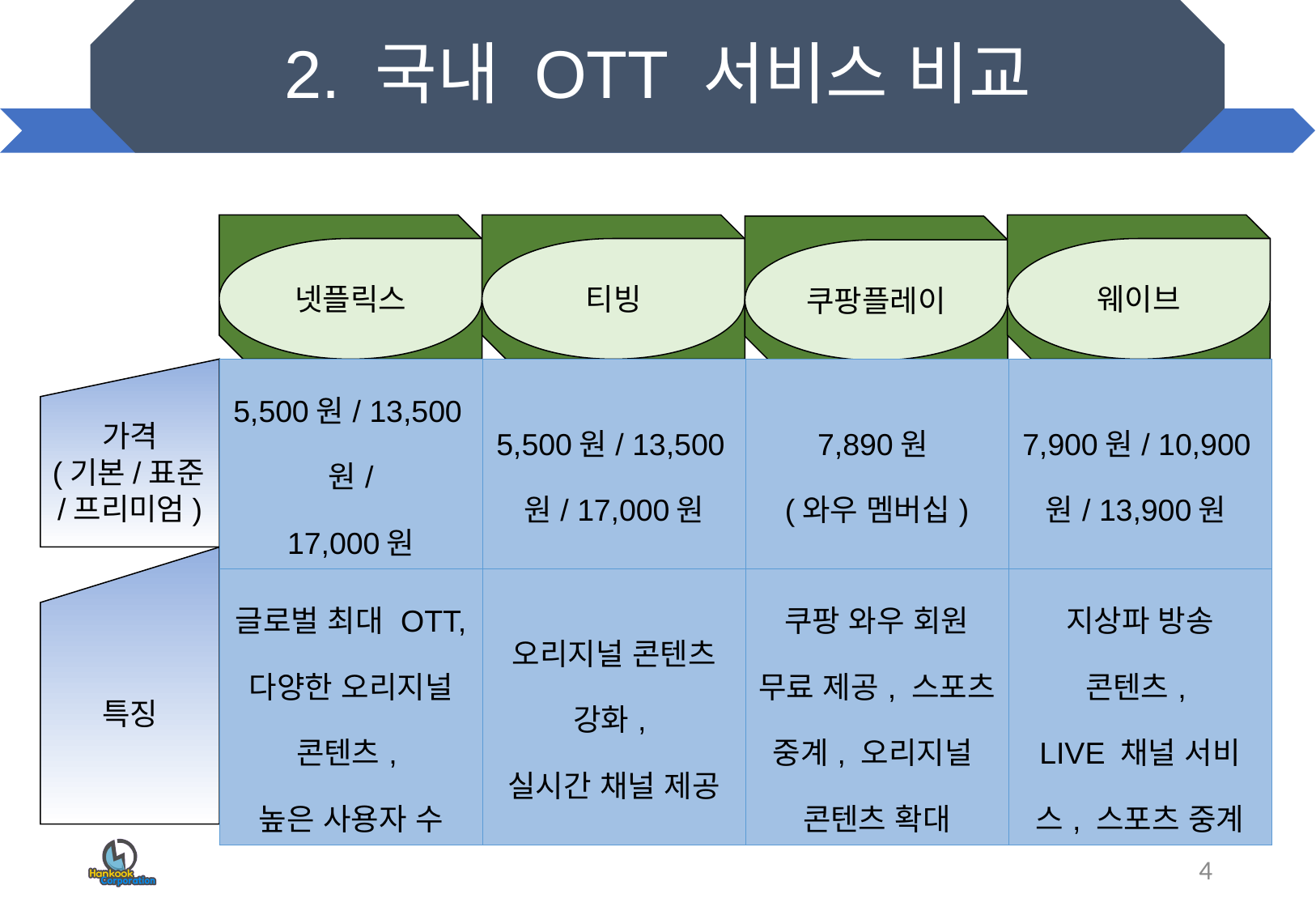

# 2. 국내 OTT 서비스 비교

넷플릭스
티빙
웨이브
쿠팡플레이
| 5,500원/ 13,500원/ 17,000원 | 5,500원/ 13,500원/ 17,000원 | 7,890원 (와우 멤버십) | 7,900원/ 10,900원/ 13,900원 |
| --- | --- | --- | --- |
| 글로벌 최대 OTT, 다양한 오리지널 콘텐츠, 높은 사용자 수 | 오리지널 콘텐츠 강화, 실시간 채널 제공 | 쿠팡 와우 회원 무료 제공, 스포츠 중계, 오리지널 콘텐츠 확대 | 지상파 방송 콘텐츠, LIVE 채널 서비스, 스포츠 중계 |
가격
(기본/표준/프리미엄)
특징
4